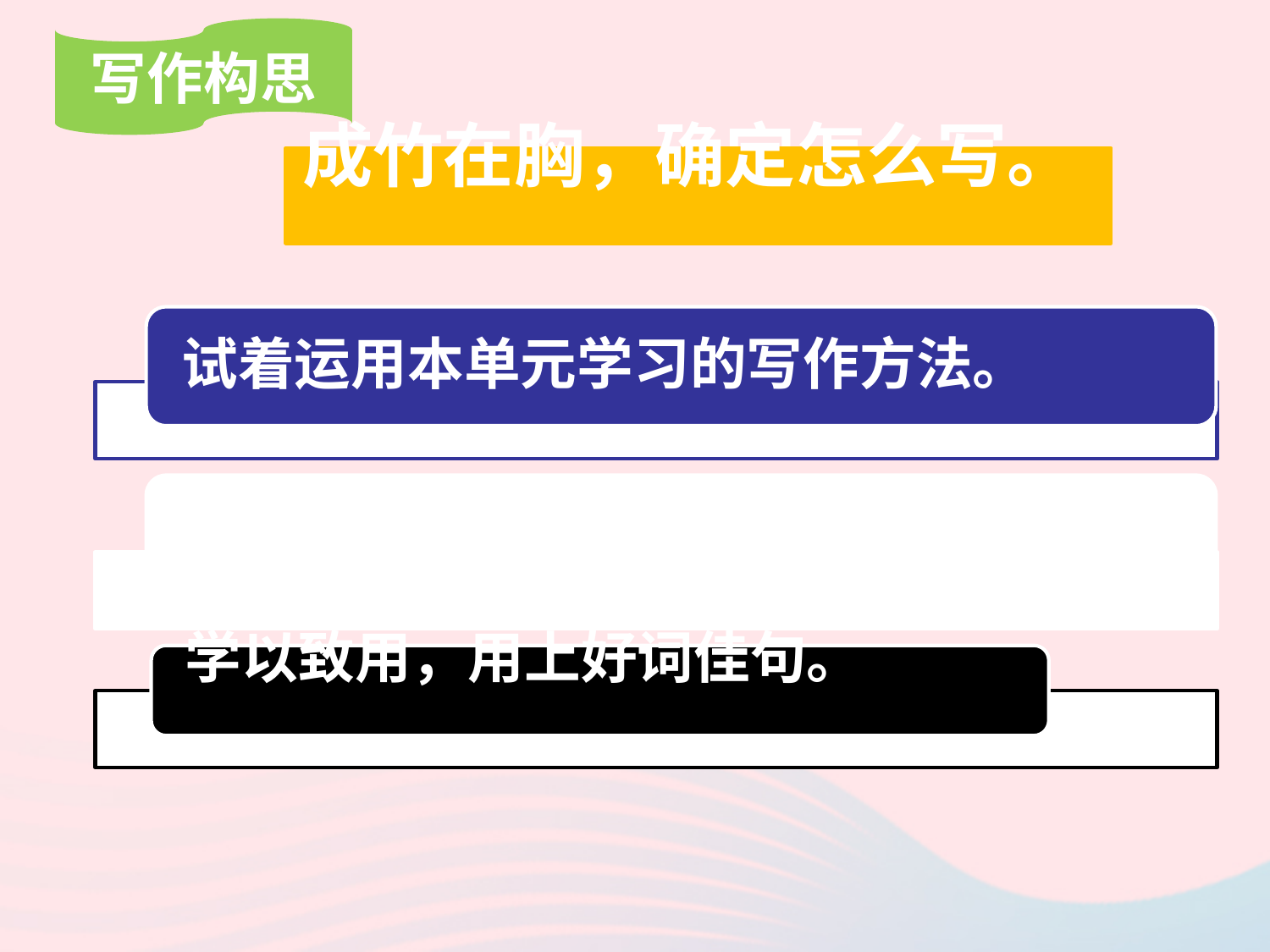

写作构思
成竹在胸，确定怎么写。
试着运用本单元学习的写作方法。

要有一个主题，表达自己对植物的情感。

学以致用，用上好词佳句。

0